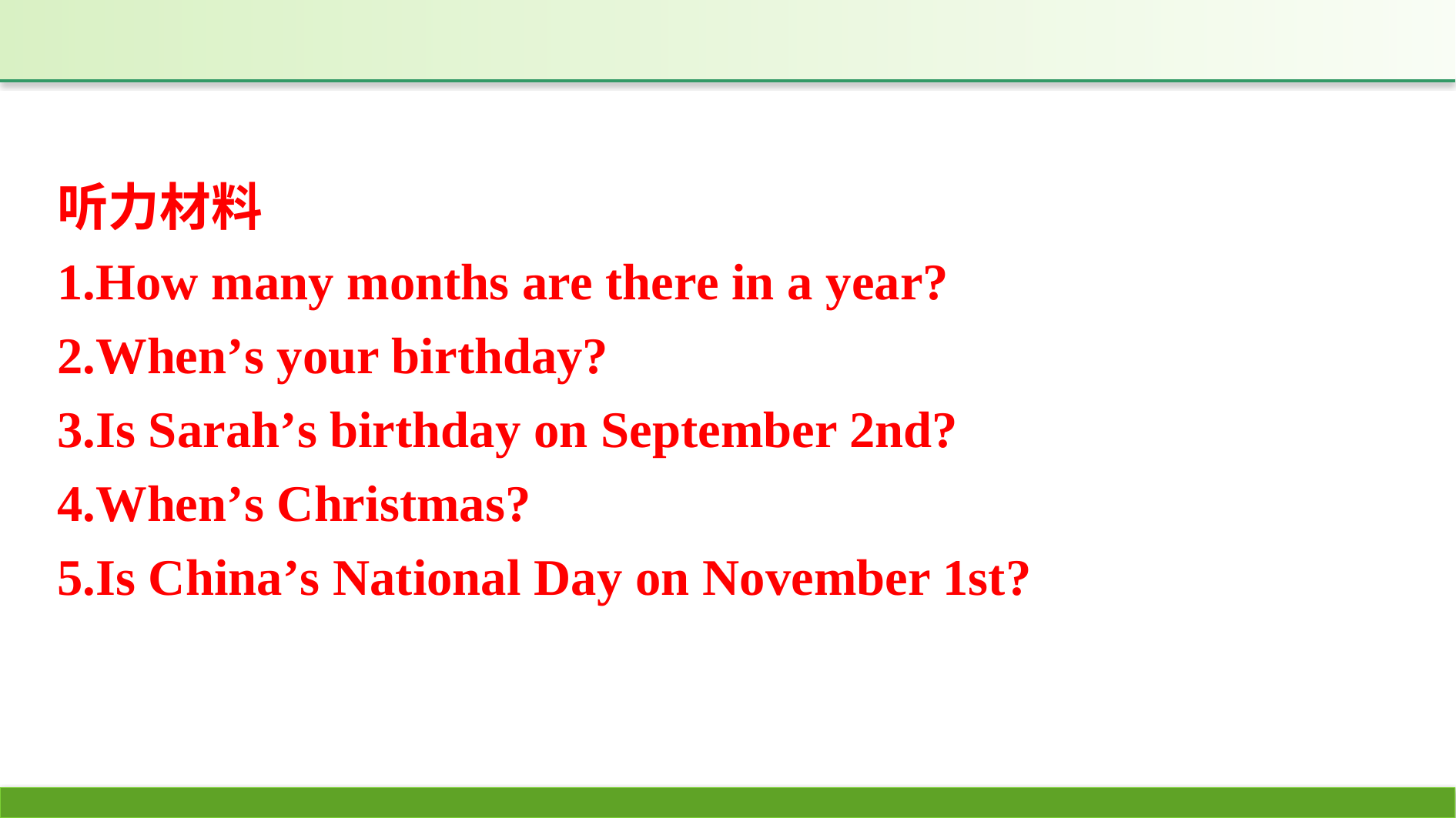

听力材料
1.How many months are there in a year?
2.When’s your birthday?
3.Is Sarah’s birthday on September 2nd?
4.When’s Christmas?
5.Is China’s National Day on November 1st?